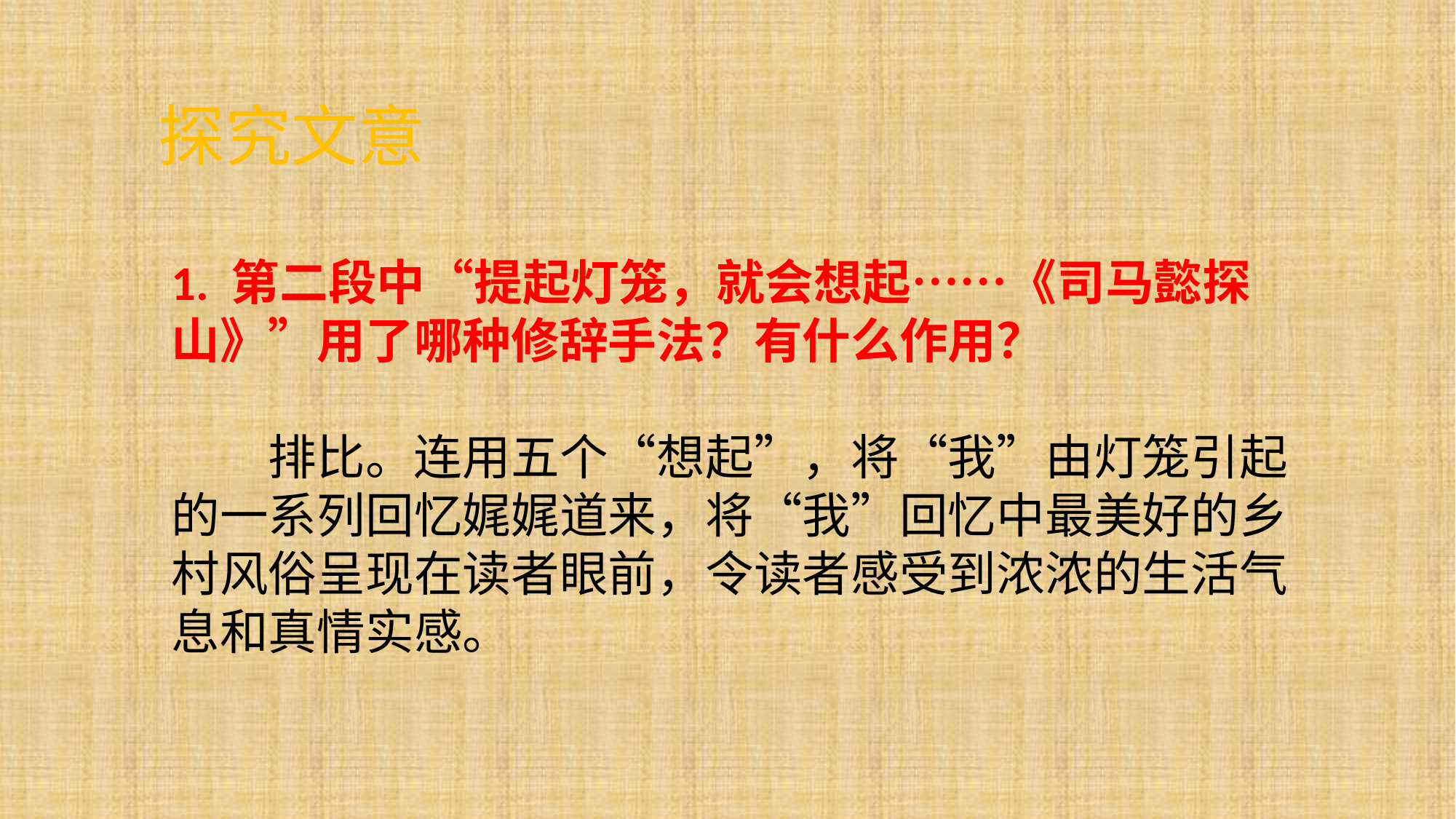

# 探究文意
1. 第二段中“提起灯笼，就会想起……《司马懿探山》”用了哪种修辞手法？有什么作用？

排比。连用五个“想起”，将“我”由灯笼引起的一系列回忆娓娓道来，将“我”回忆中最美好的乡村风俗呈现在读者眼前，令读者感受到浓浓的生活气息和真情实感。